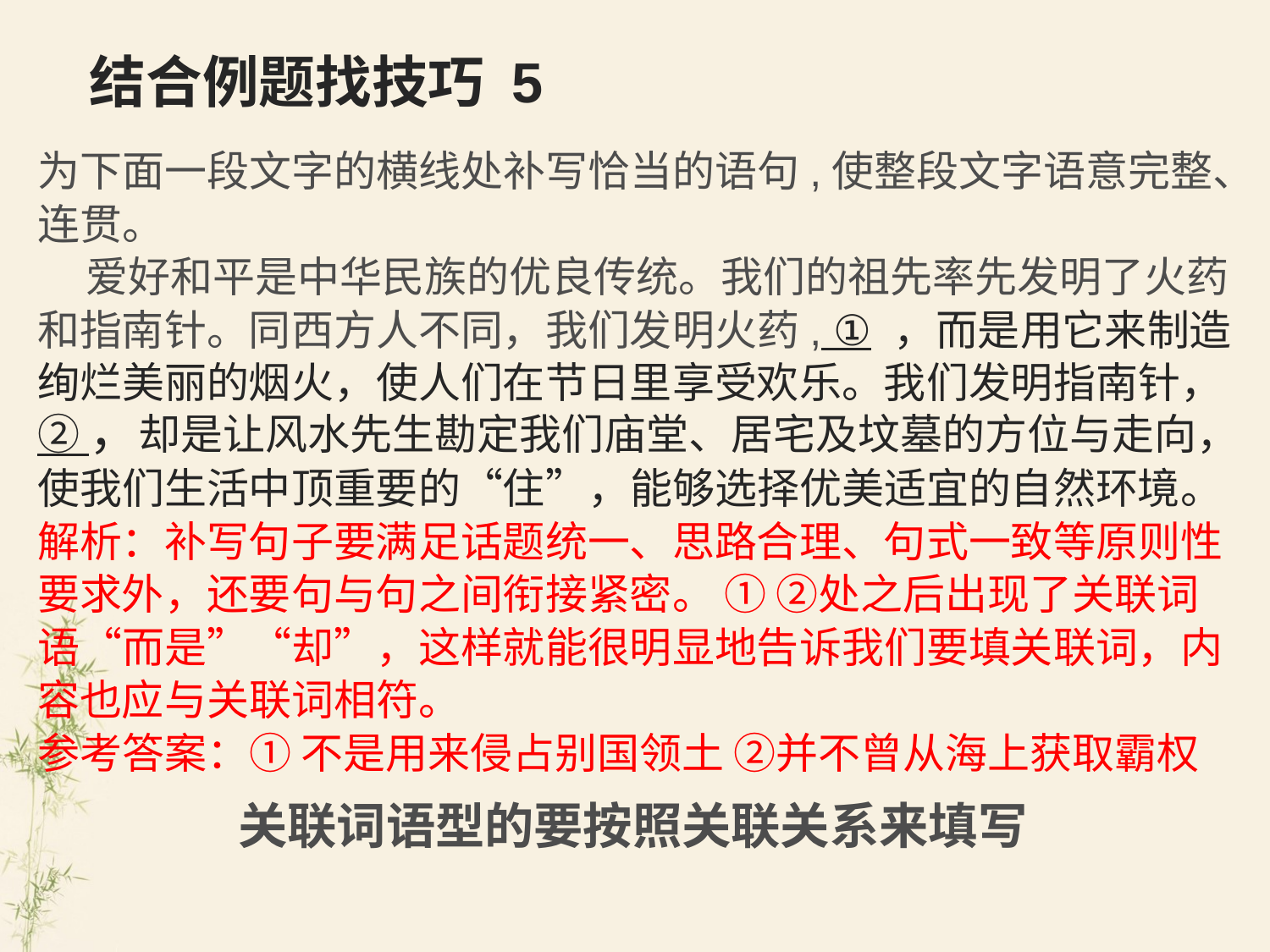

# 结合例题找技巧 5
为下面一段文字的横线处补写恰当的语句,使整段文字语意完整、连贯。
    爱好和平是中华民族的优良传统。我们的祖先率先发明了火药和指南针。同西方人不同，我们发明火药, ① ，而是用它来制造绚烂美丽的烟火，使人们在节日里享受欢乐。我们发明指南针， ② ，却是让风水先生勘定我们庙堂、居宅及坟墓的方位与走向，使我们生活中顶重要的“住”，能够选择优美适宜的自然环境。
解析：补写句子要满足话题统一、思路合理、句式一致等原则性要求外，还要句与句之间衔接紧密。 ① ②处之后出现了关联词语“而是”“却”，这样就能很明显地告诉我们要填关联词，内容也应与关联词相符。
参考答案：① 不是用来侵占别国领土 ②并不曾从海上获取霸权
关联词语型的要按照关联关系来填写